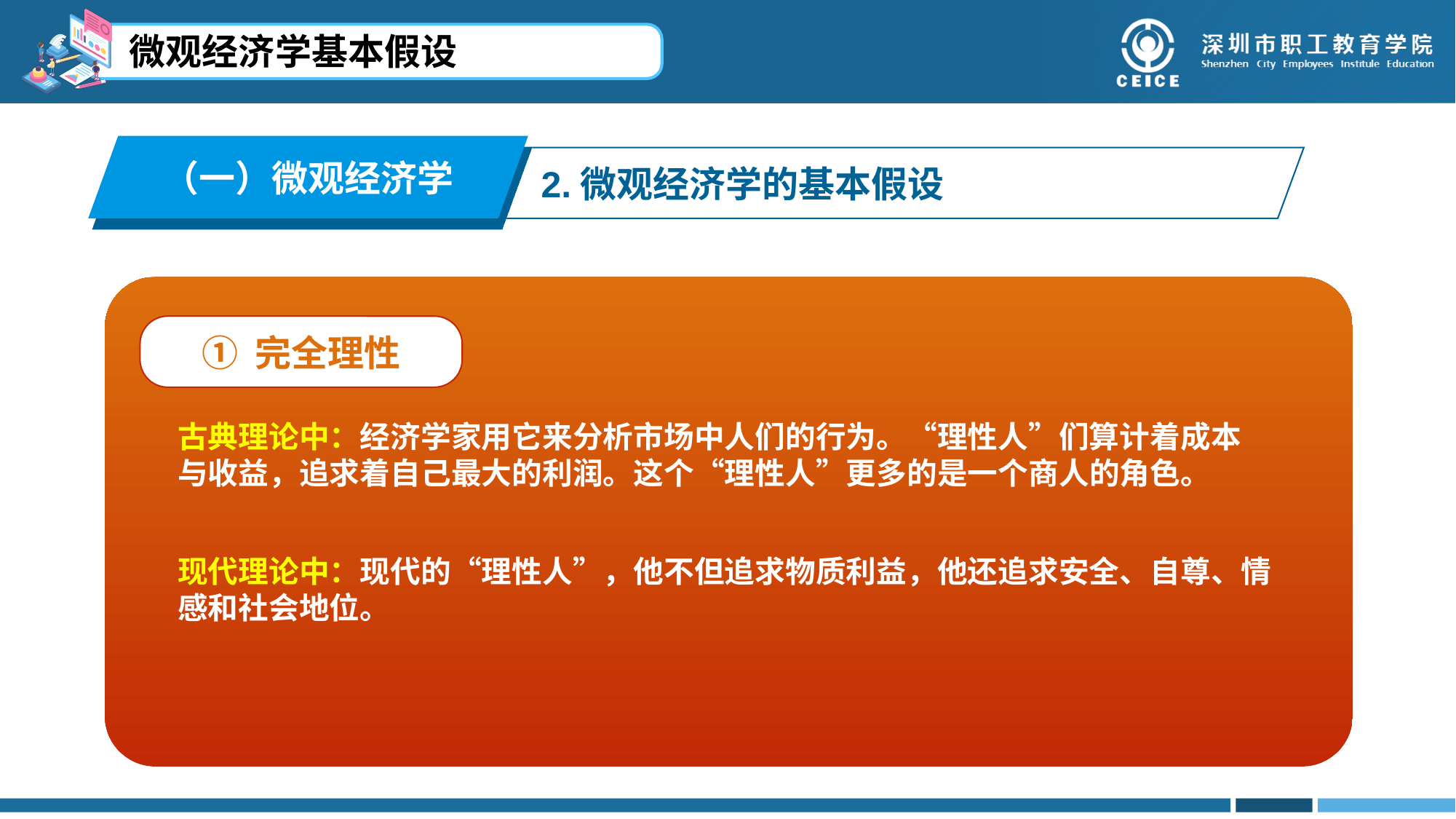

微观经济学基本假设
（一）微观经济学
2.微观经济学的基本假设

① 完全理性
古典理论中：经济学家用它来分析市场中人们的行为。“理性人”们算计着成本与收益，追求着自己最大的利润。这个“理性人”更多的是一个商人的角色。
现代理论中：现代的“理性人”，他不但追求物质利益，他还追求安全、自尊、情感和社会地位。